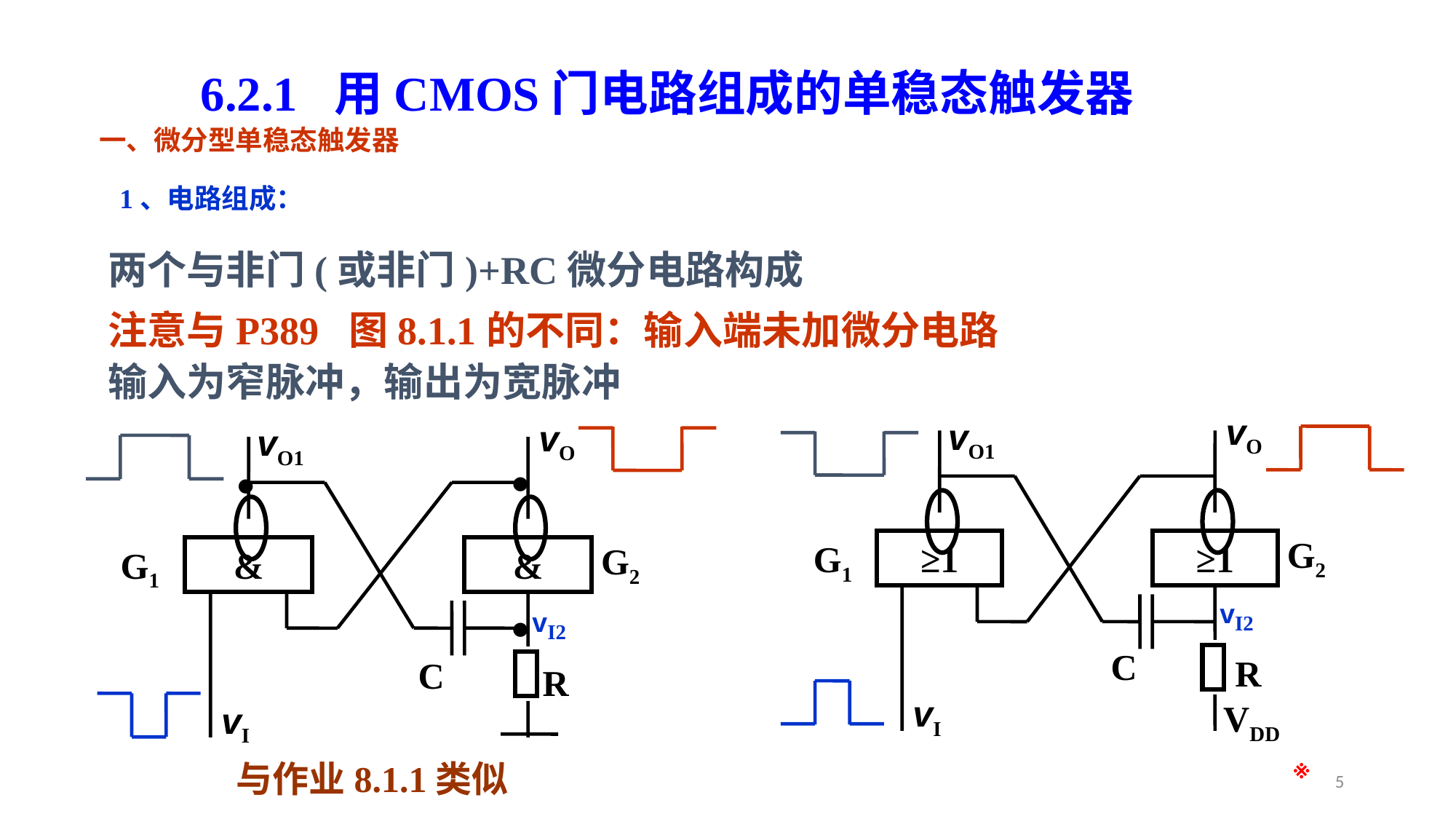

6.2.1  用CMOS门电路组成的单稳态触发器
一、微分型单稳态触发器
1、电路组成：
两个与非门(或非门)+RC微分电路构成
注意与P389  图8.1.1的不同：输入端未加微分电路
输入为窄脉冲，输出为宽脉冲
vO
vO1

G2
G1
≥1
≥1

vI
VDD

C
R
vO
vO1

G2
G1
&
&

vI

C
R

•
•
•

vI2
vI2

※
与作业8.1.1类似
5